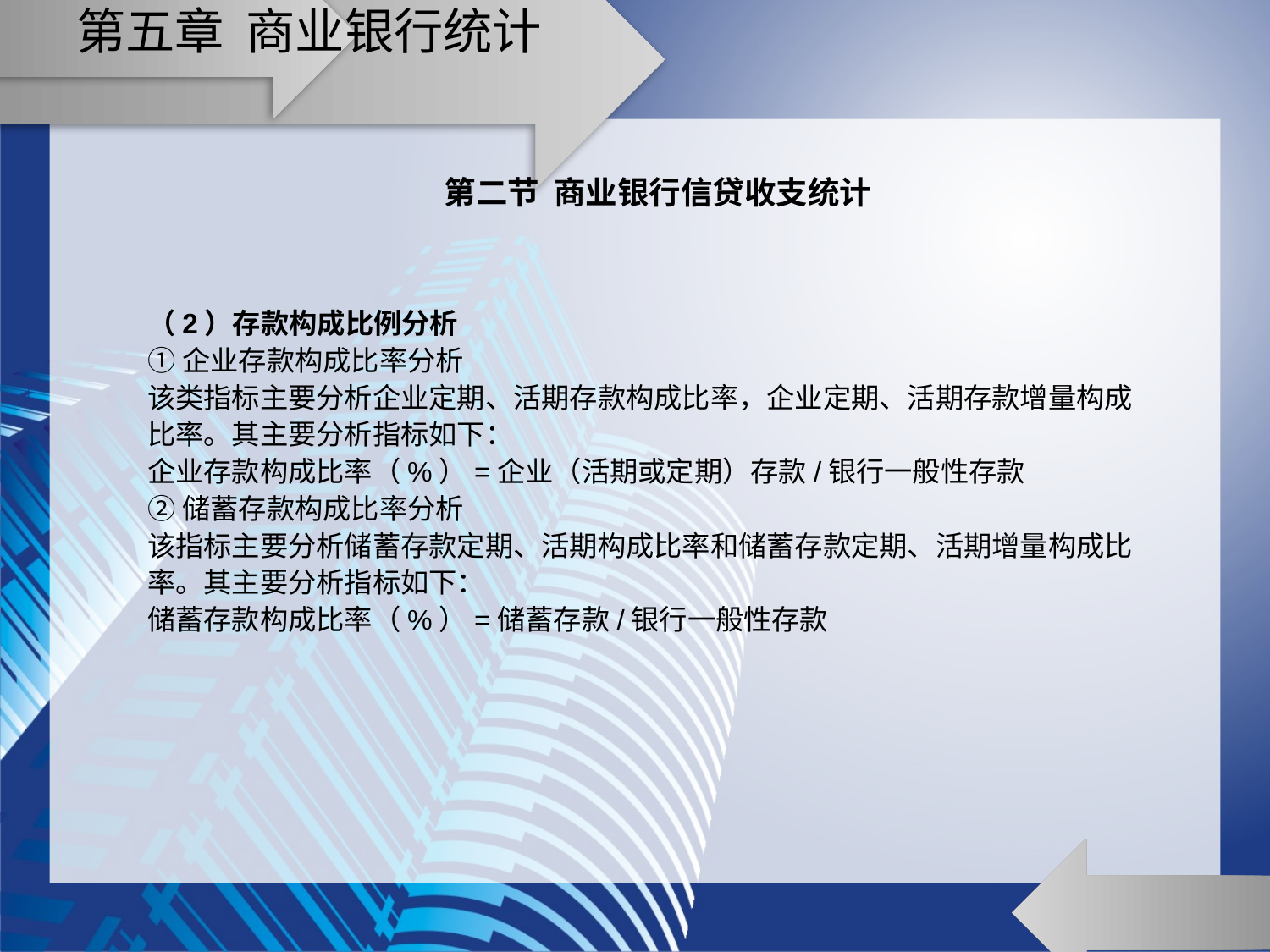

# 第五章  商业银行统计
第二节  商业银行信贷收支统计
（2）存款构成比例分析
①企业存款构成比率分析
该类指标主要分析企业定期、活期存款构成比率，企业定期、活期存款增量构成比率。其主要分析指标如下：
企业存款构成比率（%）=企业（活期或定期）存款/银行一般性存款
②储蓄存款构成比率分析
该指标主要分析储蓄存款定期、活期构成比率和储蓄存款定期、活期增量构成比率。其主要分析指标如下：
储蓄存款构成比率（%）=储蓄存款/银行一般性存款